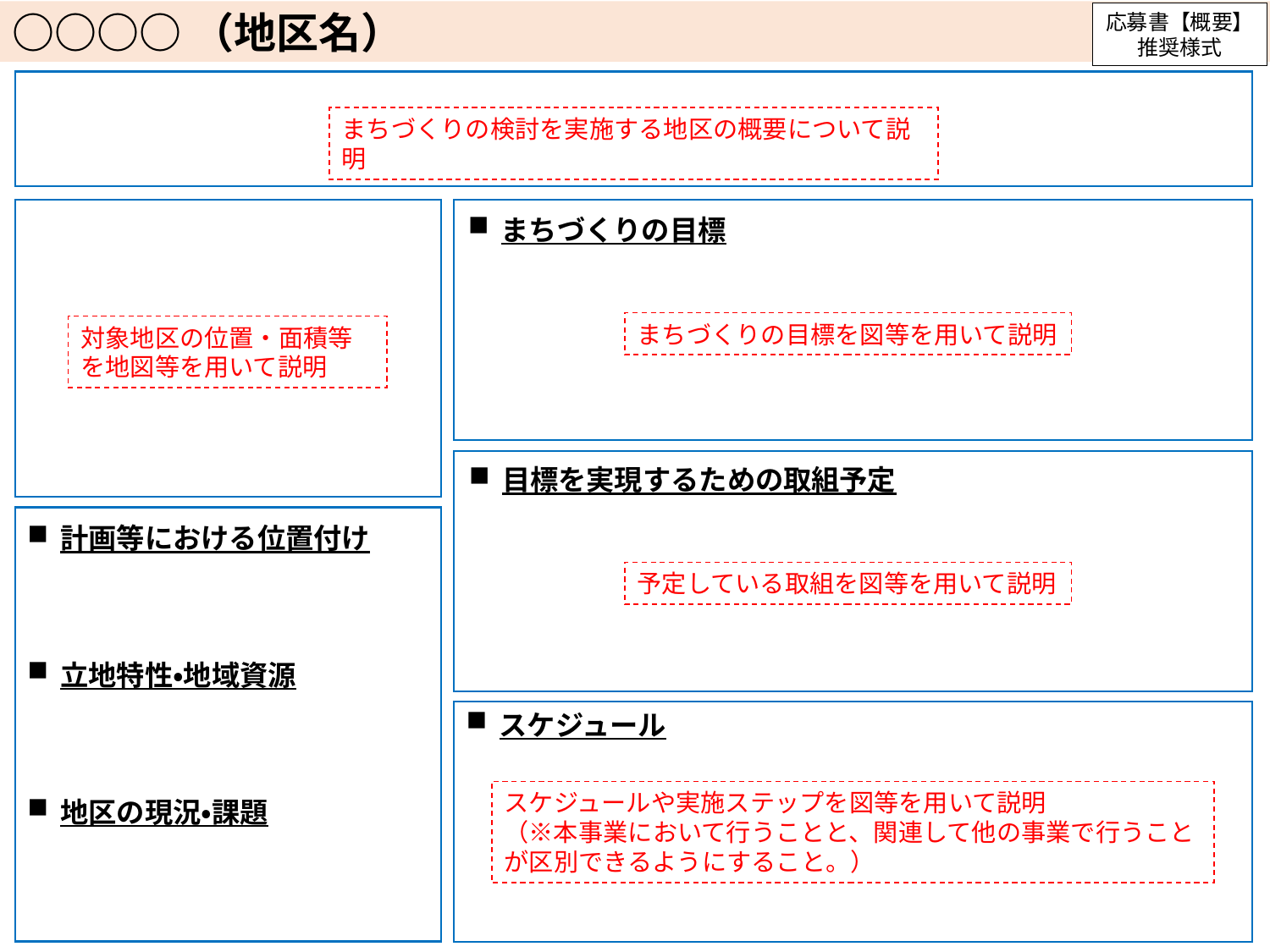

○○○○（地区名）
応募書【概要】
推奨様式

まちづくりの検討を実施する地区の概要について説明

まちづくりの目標
まちづくりの目標を図等を用いて説明
対象地区の位置・面積等を地図等を用いて説明

目標を実現するための取組予定

計画等における位置付け
予定している取組を図等を用いて説明
立地特性・地域資源

スケジュール

スケジュールや実施ステップを図等を用いて説明
（※本事業において行うことと、関連して他の事業で行うことが区別できるようにすること。）
地区の現況・課題